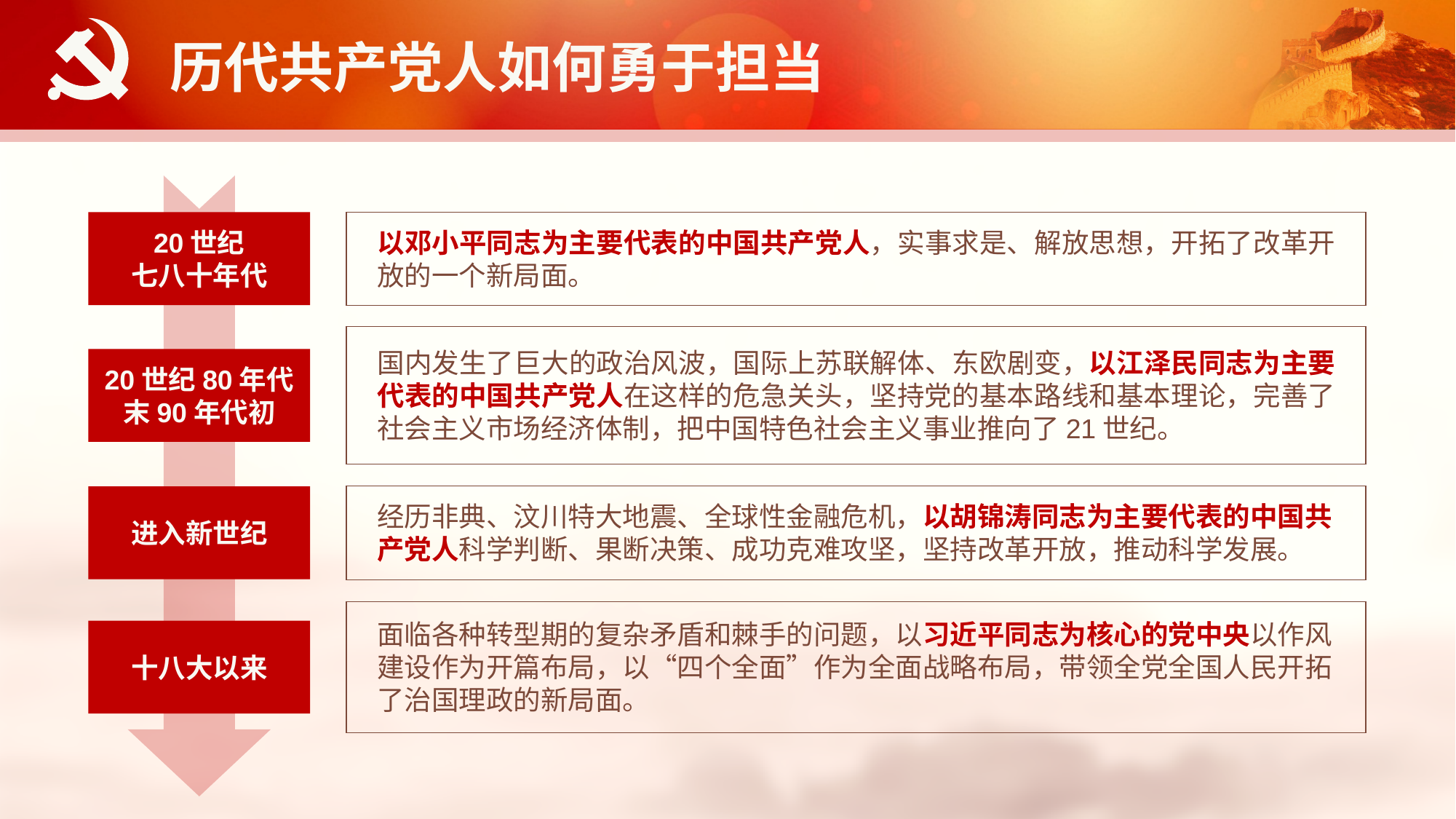

历代共产党人如何勇于担当
20世纪
七八十年代

以邓小平同志为主要代表的中国共产党人，实事求是、解放思想，开拓了改革开放的一个新局面。

国内发生了巨大的政治风波，国际上苏联解体、东欧剧变，以江泽民同志为主要代表的中国共产党人在这样的危急关头，坚持党的基本路线和基本理论，完善了社会主义市场经济体制，把中国特色社会主义事业推向了21世纪。
20世纪80年代末90年代初

经历非典、汶川特大地震、全球性金融危机，以胡锦涛同志为主要代表的中国共产党人科学判断、果断决策、成功克难攻坚，坚持改革开放，推动科学发展。
进入新世纪

面临各种转型期的复杂矛盾和棘手的问题，以习近平同志为核心的党中央以作风建设作为开篇布局，以“四个全面”作为全面战略布局，带领全党全国人民开拓了治国理政的新局面。
十八大以来
延时符